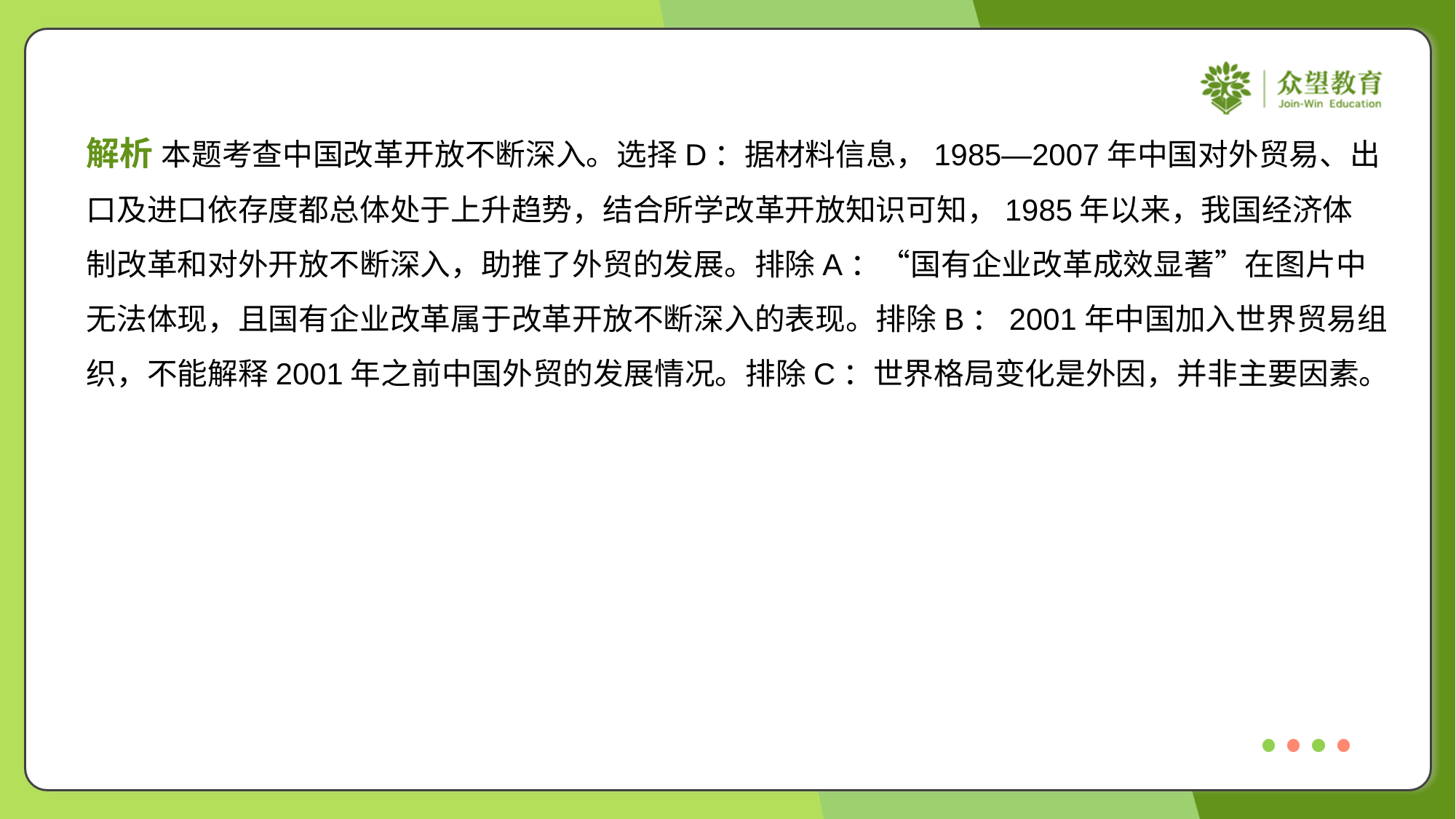

解析 本题考查中国改革开放不断深入。选择D：据材料信息，1985—2007年中国对外贸易、出
口及进口依存度都总体处于上升趋势，结合所学改革开放知识可知，1985年以来，我国经济体
制改革和对外开放不断深入，助推了外贸的发展。排除A：“国有企业改革成效显著”在图片中
无法体现，且国有企业改革属于改革开放不断深入的表现。排除B：2001年中国加入世界贸易组
织，不能解释2001年之前中国外贸的发展情况。排除C：世界格局变化是外因，并非主要因素。